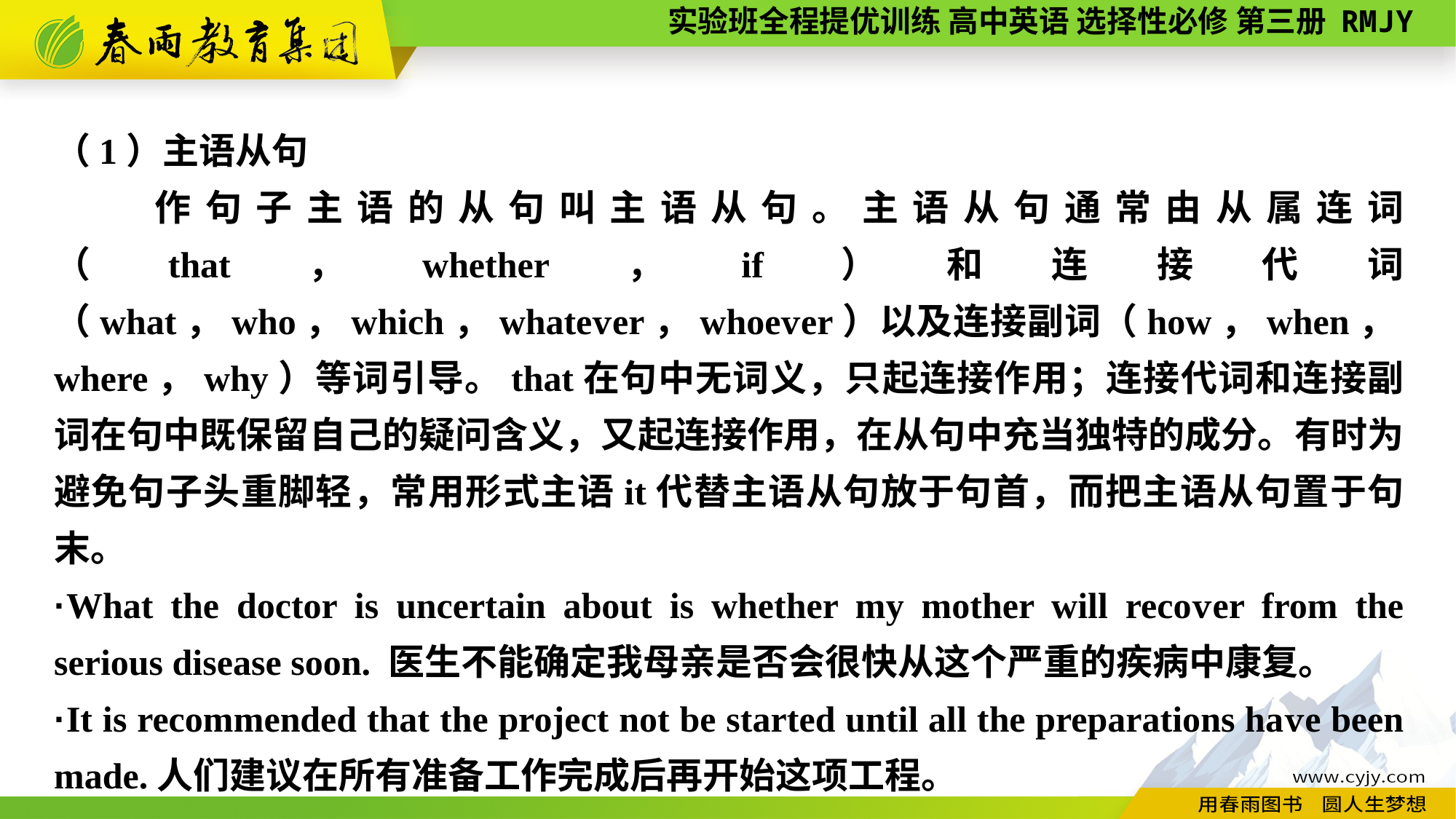

（1）主语从句
　　作句子主语的从句叫主语从句。主语从句通常由从属连词（that，whether，if）和连接代词（what，who，which，whatever，whoever）以及连接副词（how，when，where，why）等词引导。that在句中无词义，只起连接作用；连接代词和连接副词在句中既保留自己的疑问含义，又起连接作用，在从句中充当独特的成分。有时为避免句子头重脚轻，常用形式主语it代替主语从句放于句首，而把主语从句置于句末。
·What the doctor is uncertain about is whether my mother will recover from the serious disease soon. 医生不能确定我母亲是否会很快从这个严重的疾病中康复。
·It is recommended that the project not be started until all the preparations have been made.人们建议在所有准备工作完成后再开始这项工程。